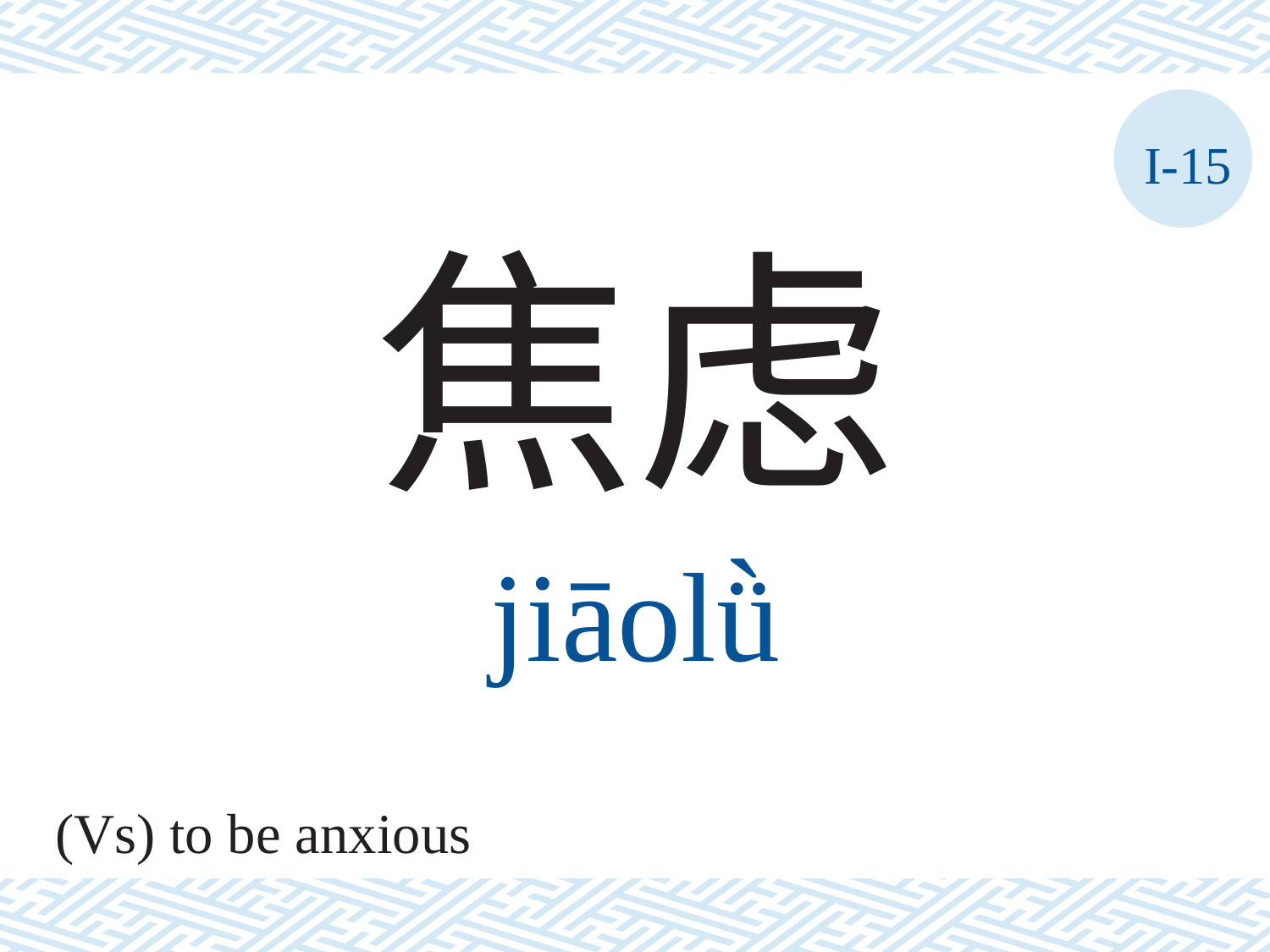

I-15
焦虑
jiāolǜ
(Vs) to be anxious